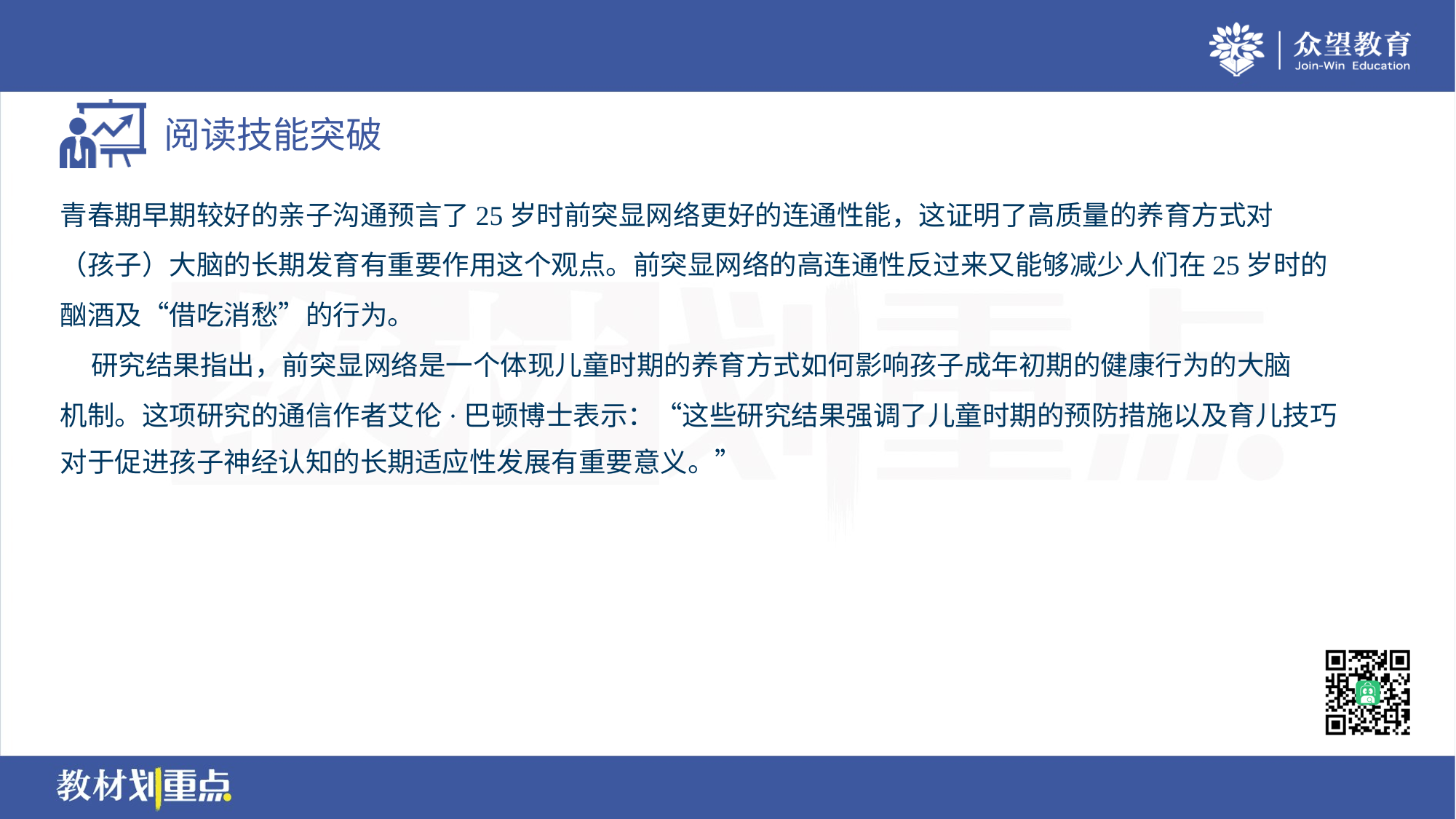

青春期早期较好的亲子沟通预言了25岁时前突显网络更好的连通性能，这证明了高质量的养育方式对
（孩子）大脑的长期发育有重要作用这个观点。前突显网络的高连通性反过来又能够减少人们在25岁时的
酗酒及“借吃消愁”的行为。
    研究结果指出，前突显网络是一个体现儿童时期的养育方式如何影响孩子成年初期的健康行为的大脑
机制。这项研究的通信作者艾伦·巴顿博士表示：“这些研究结果强调了儿童时期的预防措施以及育儿技巧
对于促进孩子神经认知的长期适应性发展有重要意义。”